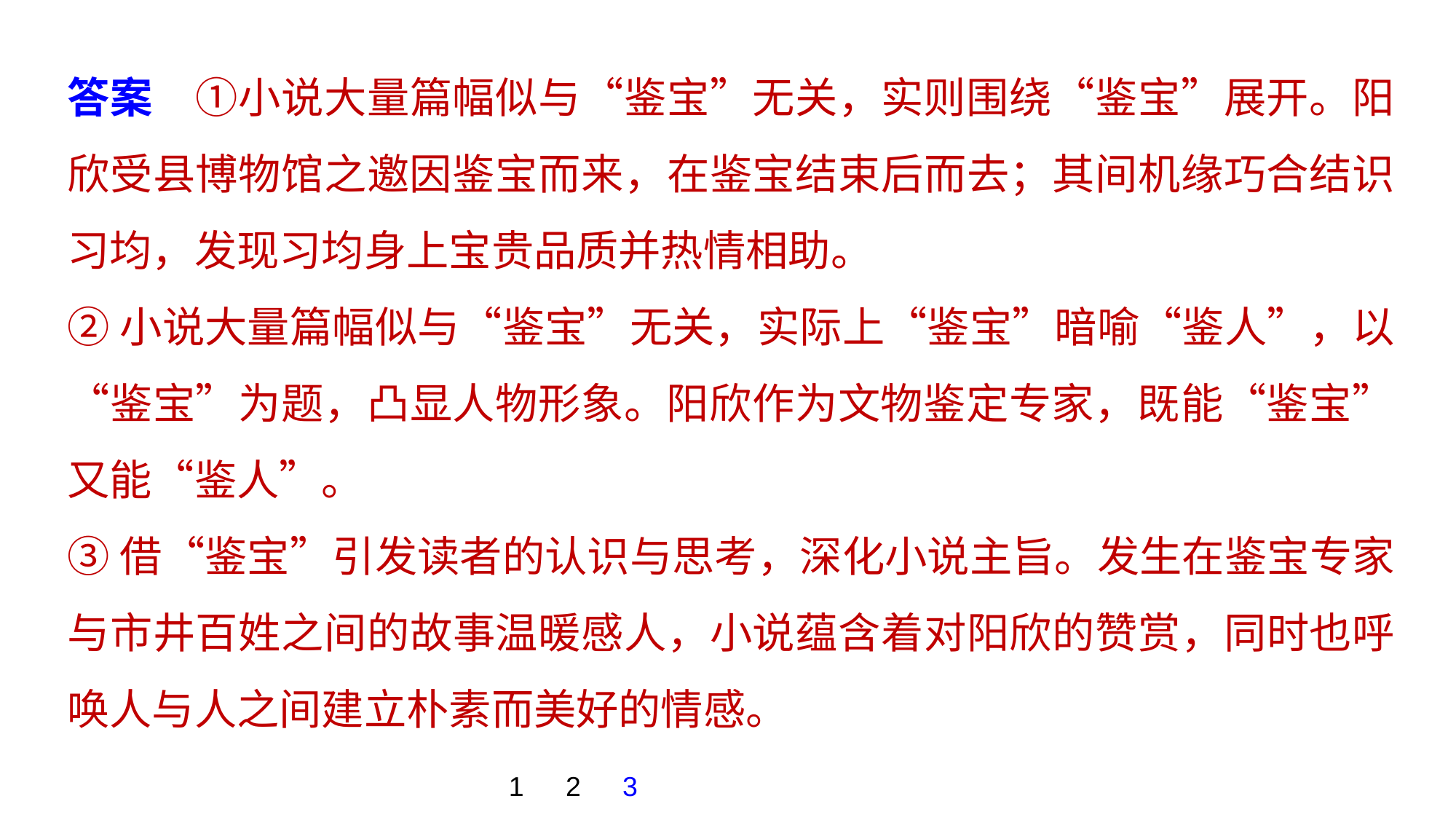

答案　①小说大量篇幅似与“鉴宝”无关，实则围绕“鉴宝”展开。阳欣受县博物馆之邀因鉴宝而来，在鉴宝结束后而去；其间机缘巧合结识习均，发现习均身上宝贵品质并热情相助。
②小说大量篇幅似与“鉴宝”无关，实际上“鉴宝”暗喻“鉴人”，以“鉴宝”为题，凸显人物形象。阳欣作为文物鉴定专家，既能“鉴宝”又能“鉴人”。
③借“鉴宝”引发读者的认识与思考，深化小说主旨。发生在鉴宝专家与市井百姓之间的故事温暖感人，小说蕴含着对阳欣的赞赏，同时也呼唤人与人之间建立朴素而美好的情感。
1
2
3